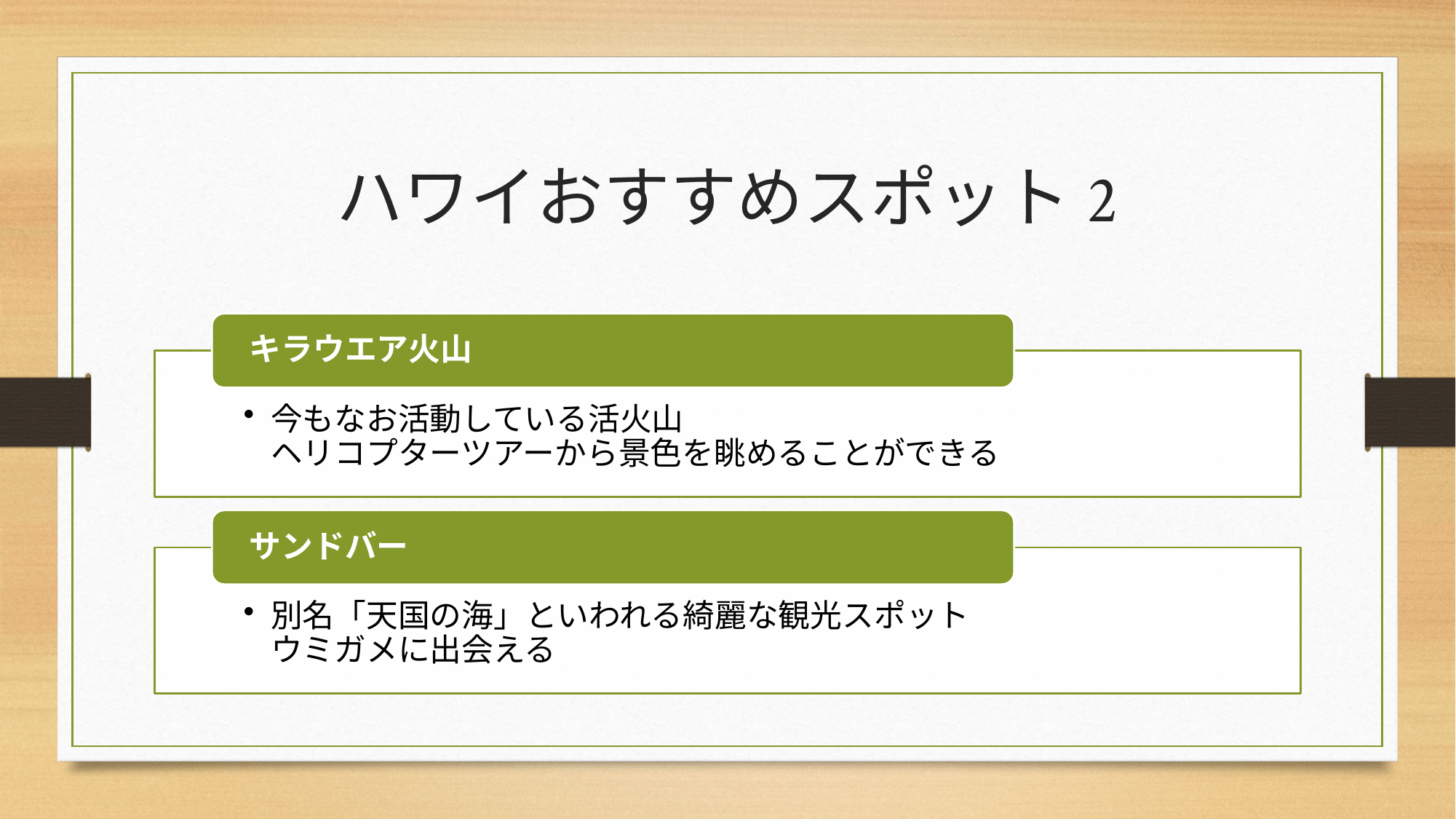

# ハワイおすすめスポット2
今もなお活動している活火山
ヘリコプターツアーから景色を眺めることができる
キラウエア火山
別名「天国の海」といわれる綺麗な観光スポット
ウミガメに出会える
サンドバー